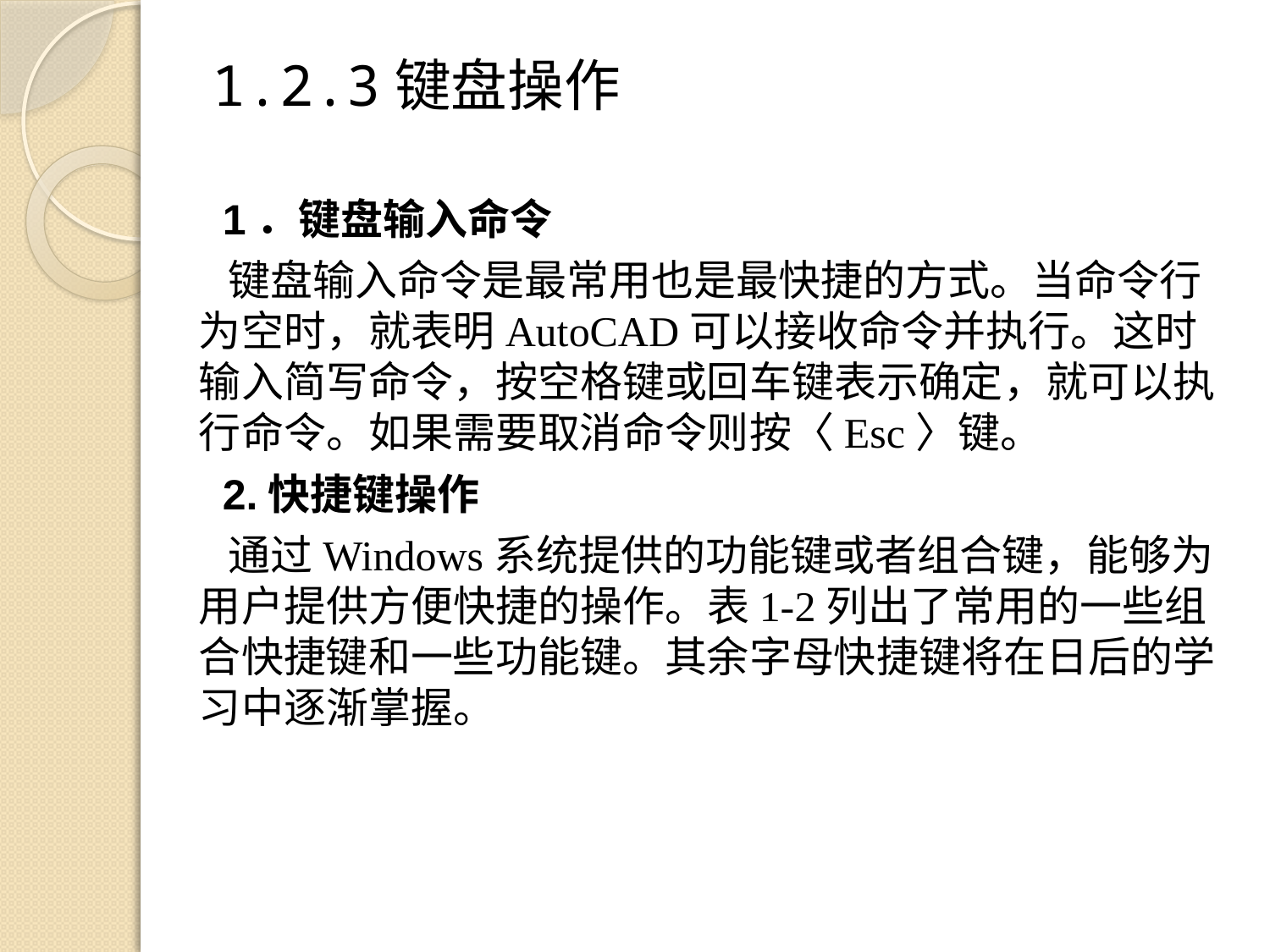

# 1.2.3键盘操作
  1．键盘输入命令
  键盘输入命令是最常用也是最快捷的方式。当命令行为空时，就表明AutoCAD可以接收命令并执行。这时输入简写命令，按空格键或回车键表示确定，就可以执行命令。如果需要取消命令则按〈Esc〉键。
  2.快捷键操作
  通过Windows系统提供的功能键或者组合键，能够为用户提供方便快捷的操作。表1-2列出了常用的一些组合快捷键和一些功能键。其余字母快捷键将在日后的学习中逐渐掌握。